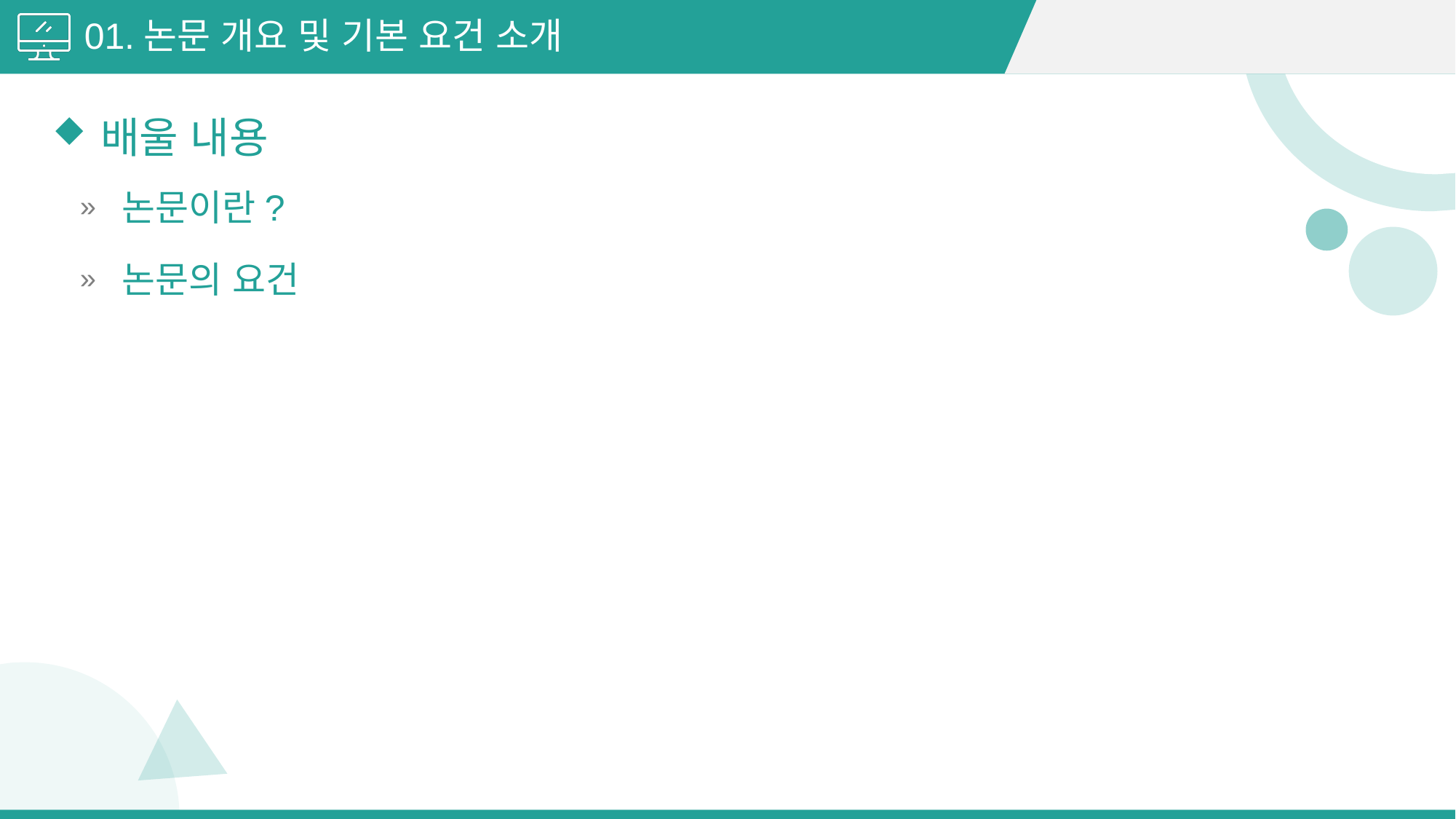

01.논문 개요 및 기본 요건 소개
배울 내용
논문이란?
논문의 요건